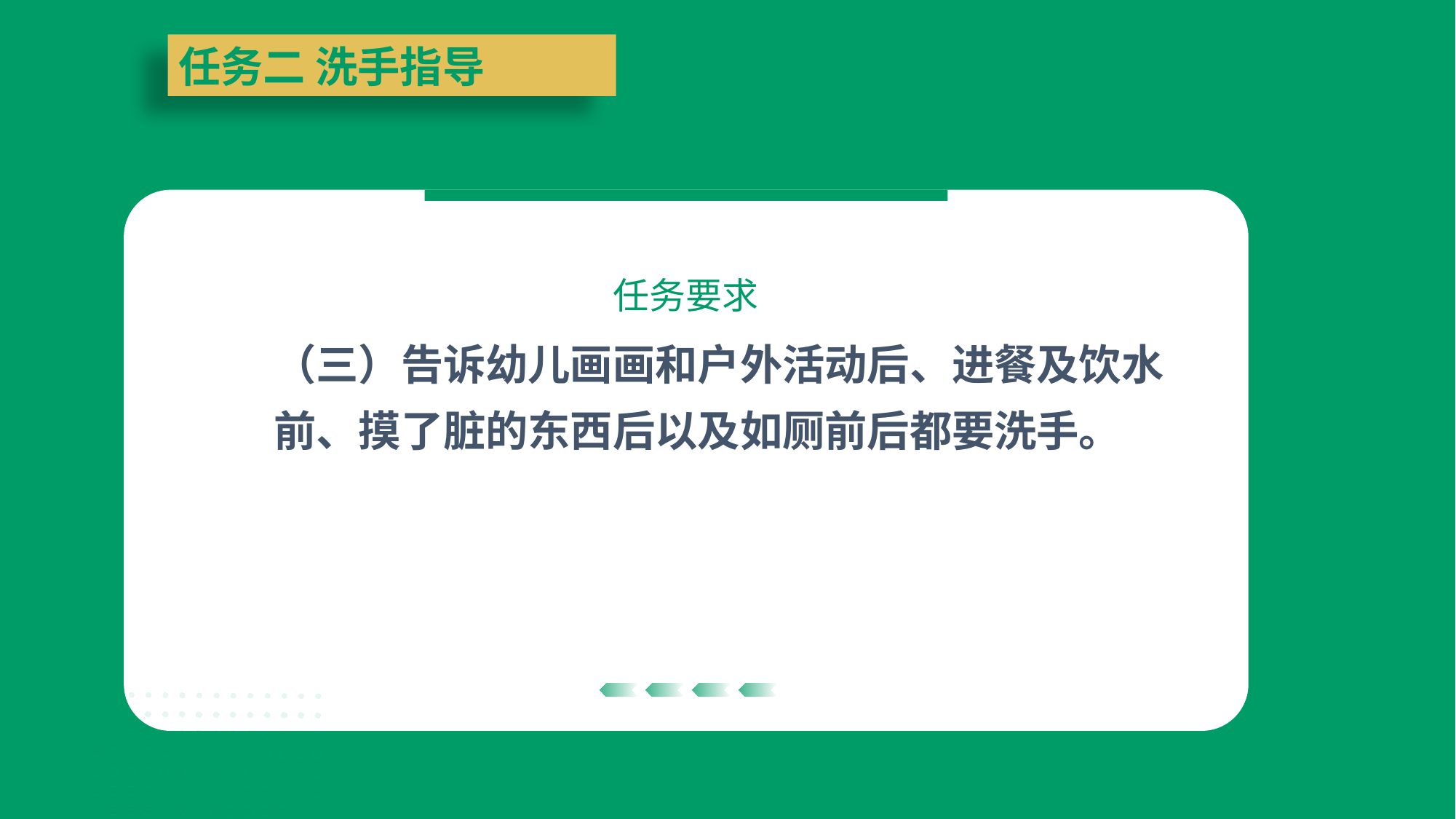

任务二 洗手指导

任务要求
（三）告诉幼儿画画和户外活动后、进餐及饮水前、摸了脏的东西后以及如厕前后都要洗手。